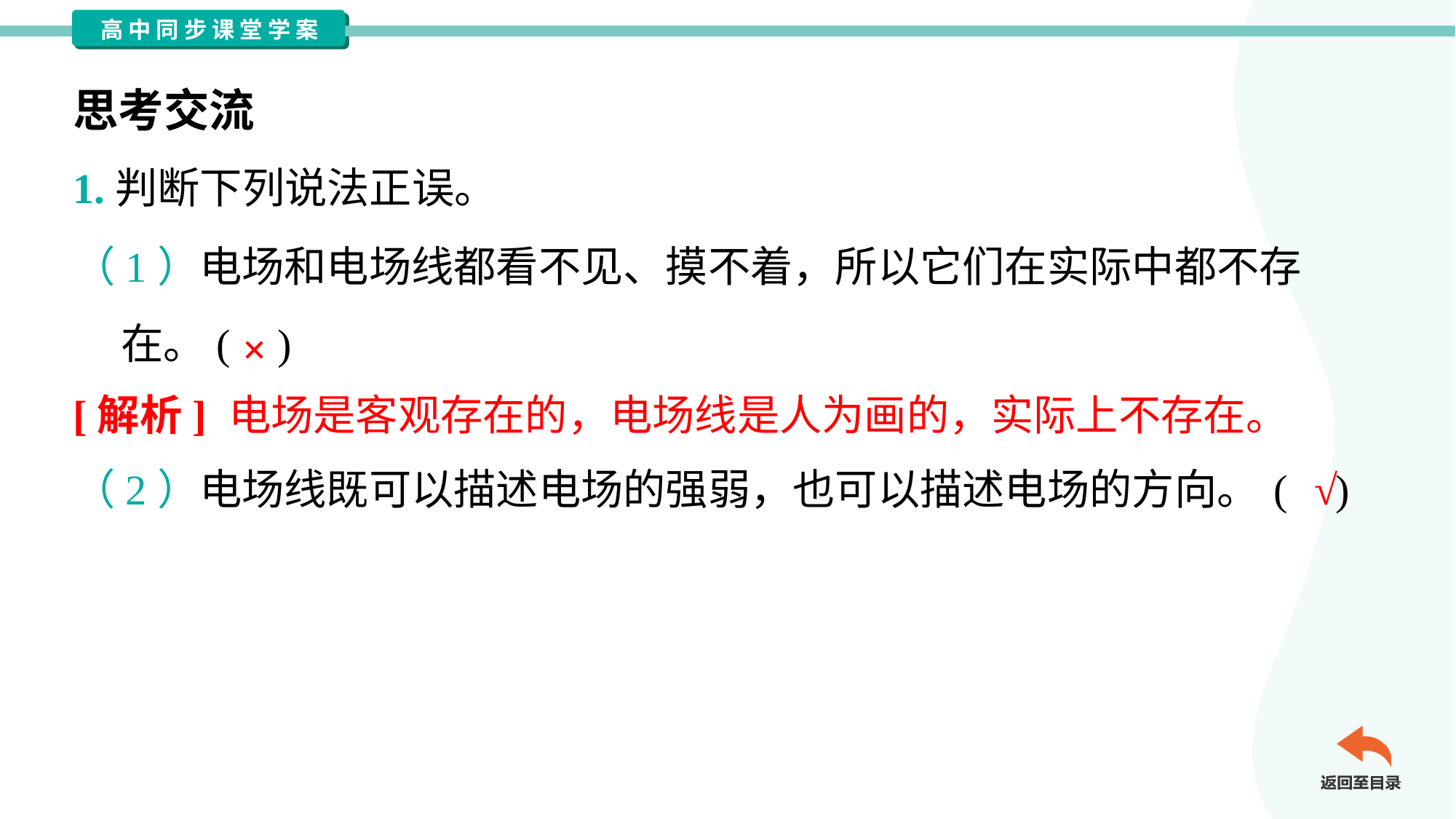

思考交流
1.判断下列说法正误。
（1）电场和电场线都看不见、摸不着，所以它们在实际中都不存
    在。(    )
×
[解析] 电场是客观存在的，电场线是人为画的，实际上不存在。
√
（2）电场线既可以描述电场的强弱，也可以描述电场的方向。	(    )